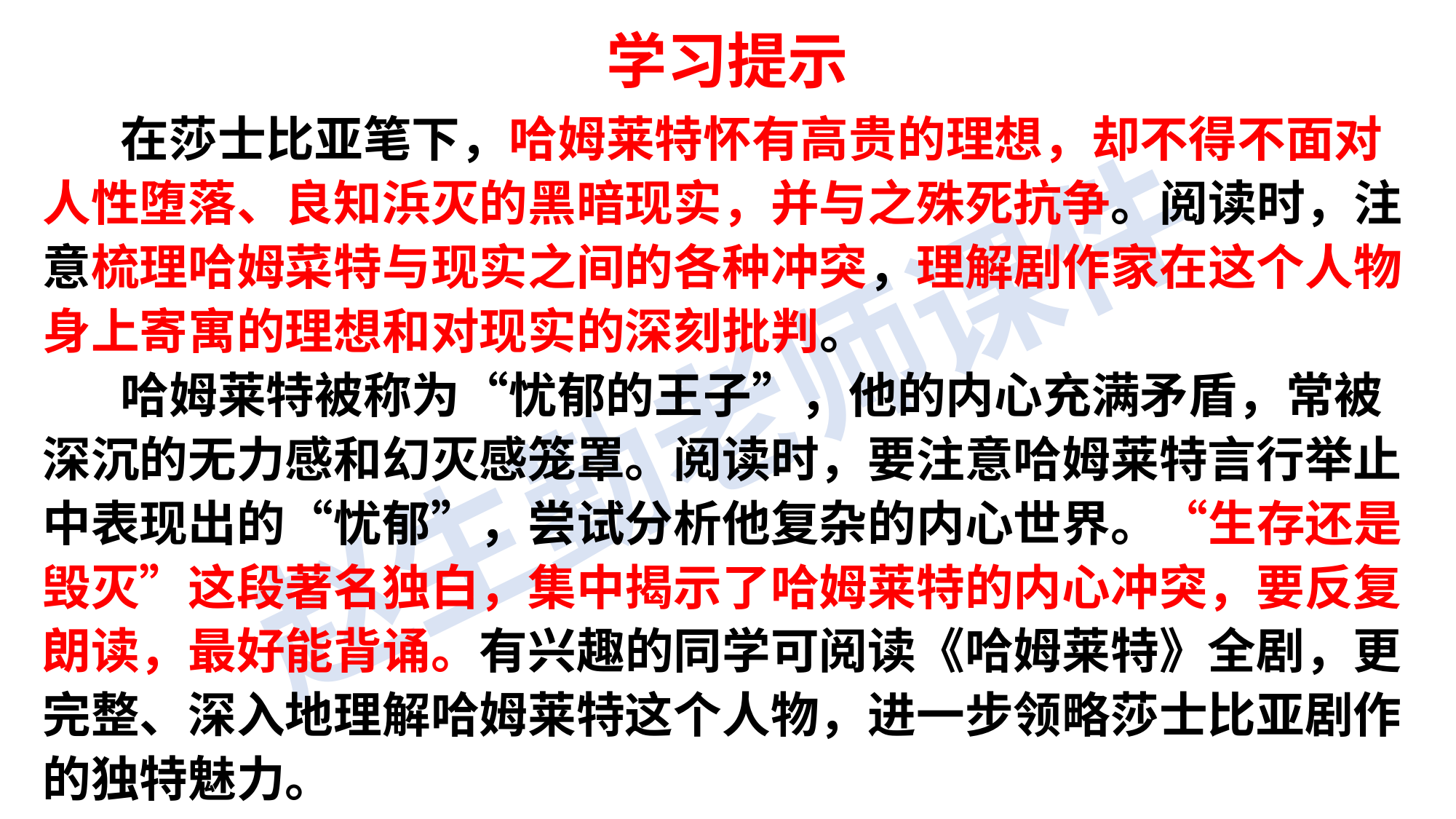

学习提示
      在莎士比亚笔下，哈姆莱特怀有高贵的理想，却不得不面对人性堕落、良知浜灭的黑暗现实，并与之殊死抗争。阅读时，注意梳理哈姆菜特与现实之间的各种冲突，理解剧作家在这个人物身上寄寓的理想和对现实的深刻批判。
      哈姆莱特被称为“忧郁的王子”，他的内心充满矛盾，常被深沉的无力感和幻灭感笼罩。阅读时，要注意哈姆莱特言行举止中表现出的“忧郁”，尝试分析他复杂的内心世界。“生存还是毁灭”这段著名独白，集中揭示了哈姆莱特的内心冲突，要反复朗读，最好能背诵。有兴趣的同学可阅读《哈姆莱特》全剧，更完整、深入地理解哈姆莱特这个人物，进一步领略莎士比亚剧作的独特魅力。